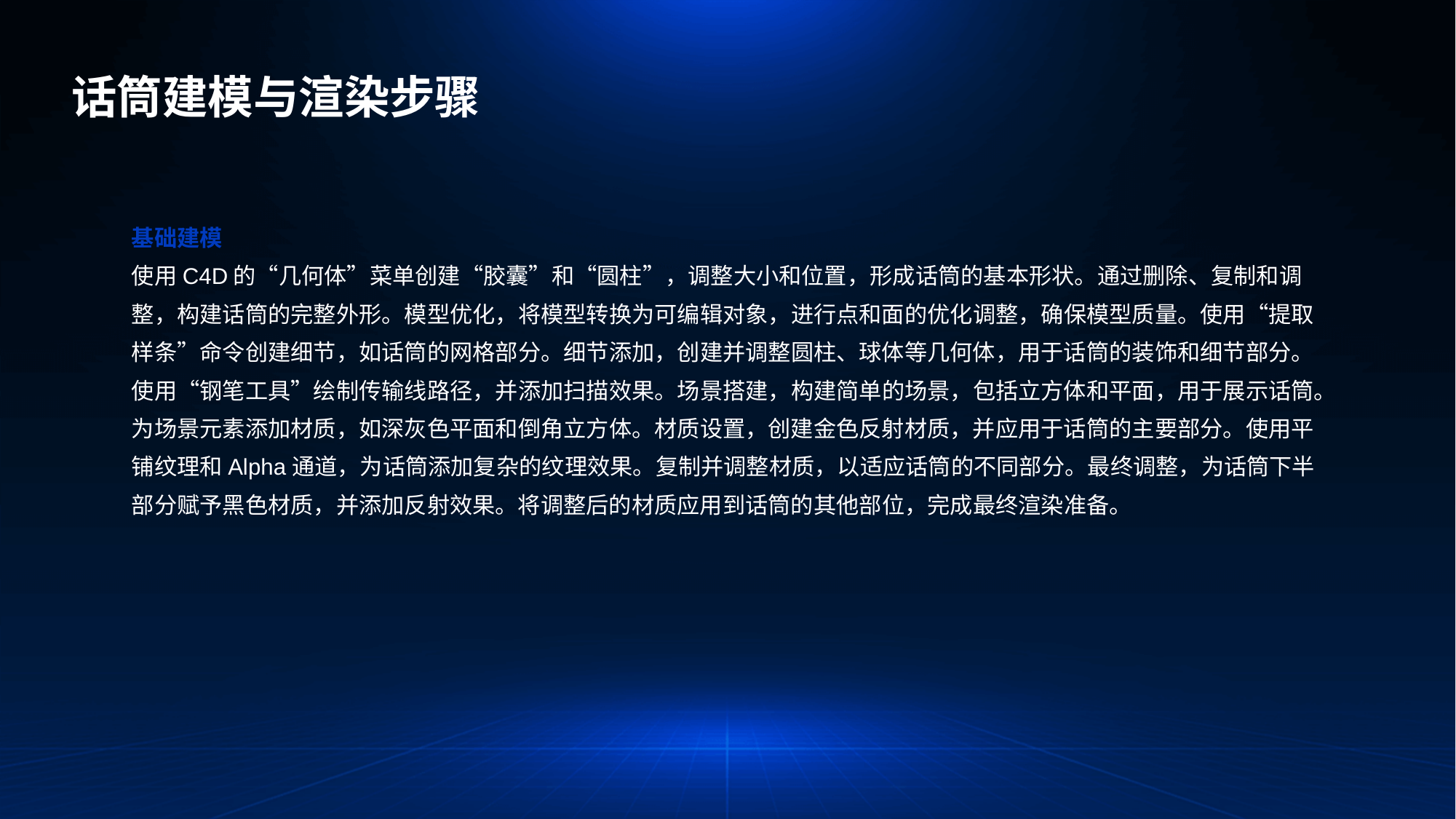

话筒建模与渲染步骤
基础建模
使用C4D的“几何体”菜单创建“胶囊”和“圆柱”，调整大小和位置，形成话筒的基本形状。通过删除、复制和调整，构建话筒的完整外形。模型优化，将模型转换为可编辑对象，进行点和面的优化调整，确保模型质量。使用“提取样条”命令创建细节，如话筒的网格部分。细节添加，创建并调整圆柱、球体等几何体，用于话筒的装饰和细节部分。使用“钢笔工具”绘制传输线路径，并添加扫描效果。场景搭建，构建简单的场景，包括立方体和平面，用于展示话筒。为场景元素添加材质，如深灰色平面和倒角立方体。材质设置，创建金色反射材质，并应用于话筒的主要部分。使用平铺纹理和Alpha通道，为话筒添加复杂的纹理效果。复制并调整材质，以适应话筒的不同部分。最终调整，为话筒下半部分赋予黑色材质，并添加反射效果。将调整后的材质应用到话筒的其他部位，完成最终渲染准备。